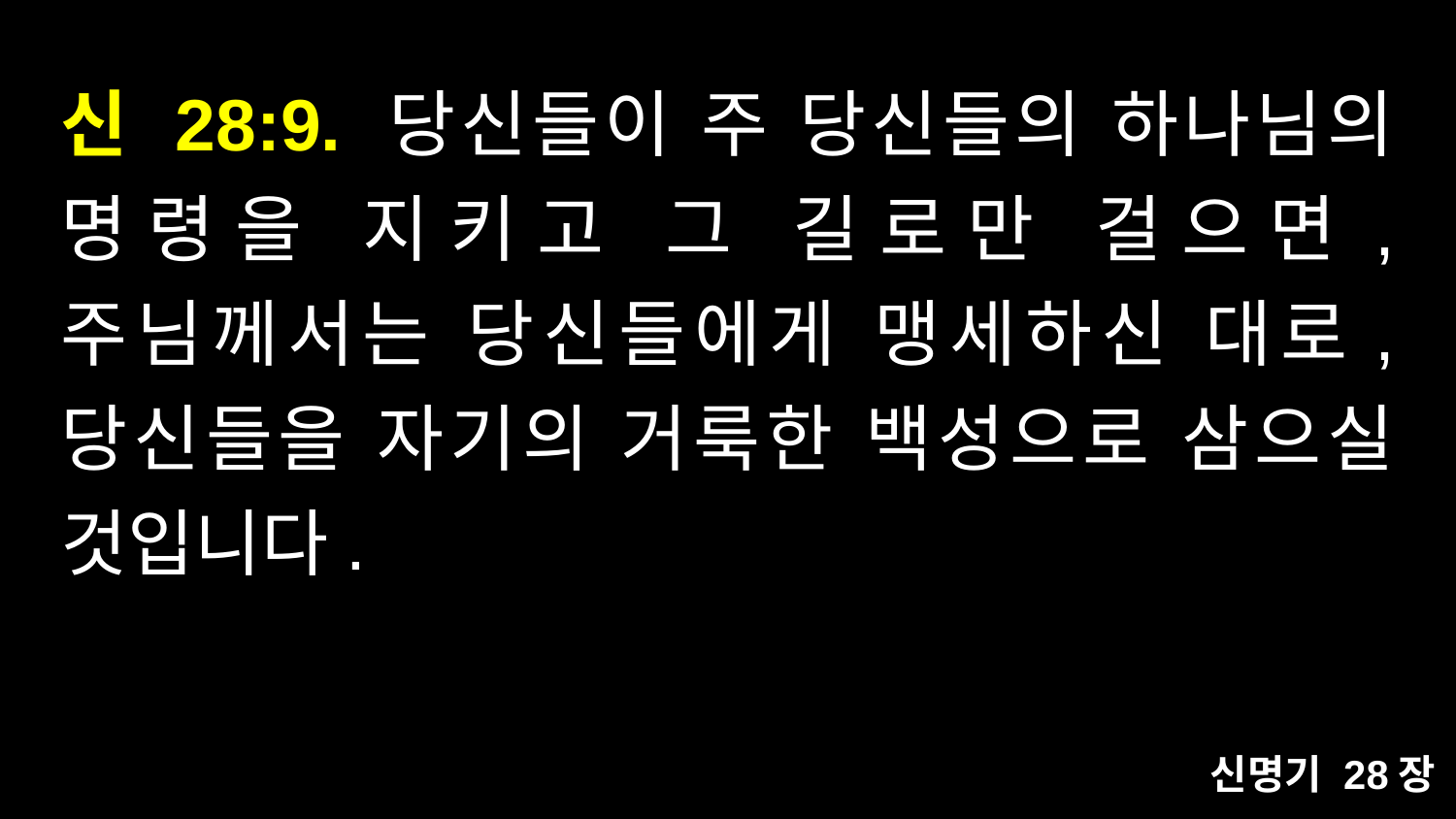

# 신 28:9. 당신들이 주 당신들의 하나님의 명령을 지키고 그 길로만 걸으면, 주님께서는 당신들에게 맹세하신 대로, 당신들을 자기의 거룩한 백성으로 삼으실 것입니다.
신명기 28장